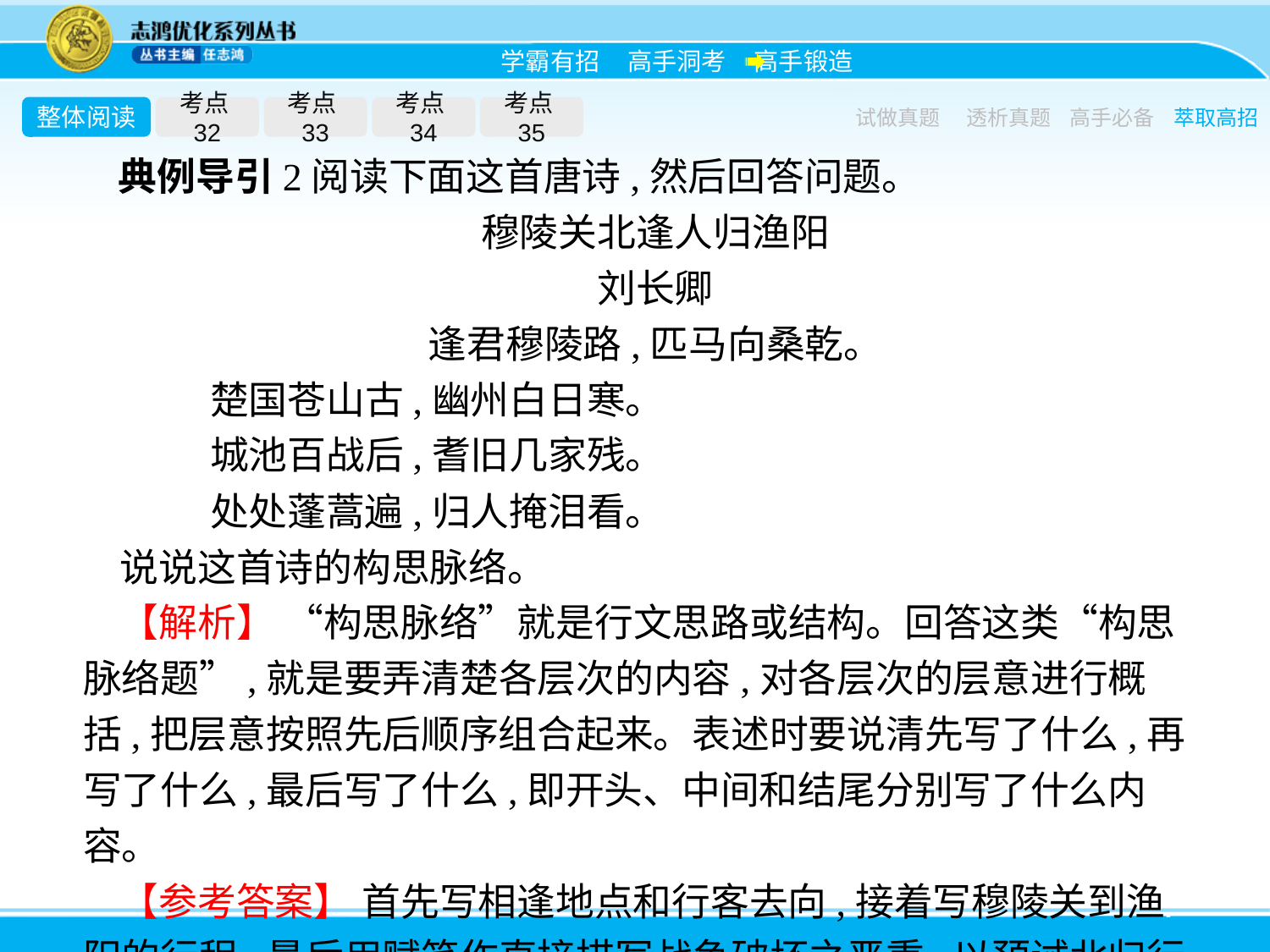

整体阅读
考点32
考点33
考点34
考点35
试做真题
透析真题
高手必备
萃取高招
典例导引2阅读下面这首唐诗,然后回答问题。
穆陵关北逢人归渔阳
刘长卿
逢君穆陵路,匹马向桑乾。
	楚国苍山古,幽州白日寒。
	城池百战后,耆旧几家残。
	处处蓬蒿遍,归人掩泪看。
说说这首诗的构思脉络。
【解析】 “构思脉络”就是行文思路或结构。回答这类“构思脉络题”,就是要弄清楚各层次的内容,对各层次的层意进行概括,把层意按照先后顺序组合起来。表述时要说清先写了什么,再写了什么,最后写了什么,即开头、中间和结尾分别写了什么内容。
【参考答案】 首先写相逢地点和行客去向,接着写穆陵关到渔阳的行程,最后用赋笔作直接描写战争破坏之严重,以预诫北归行客。